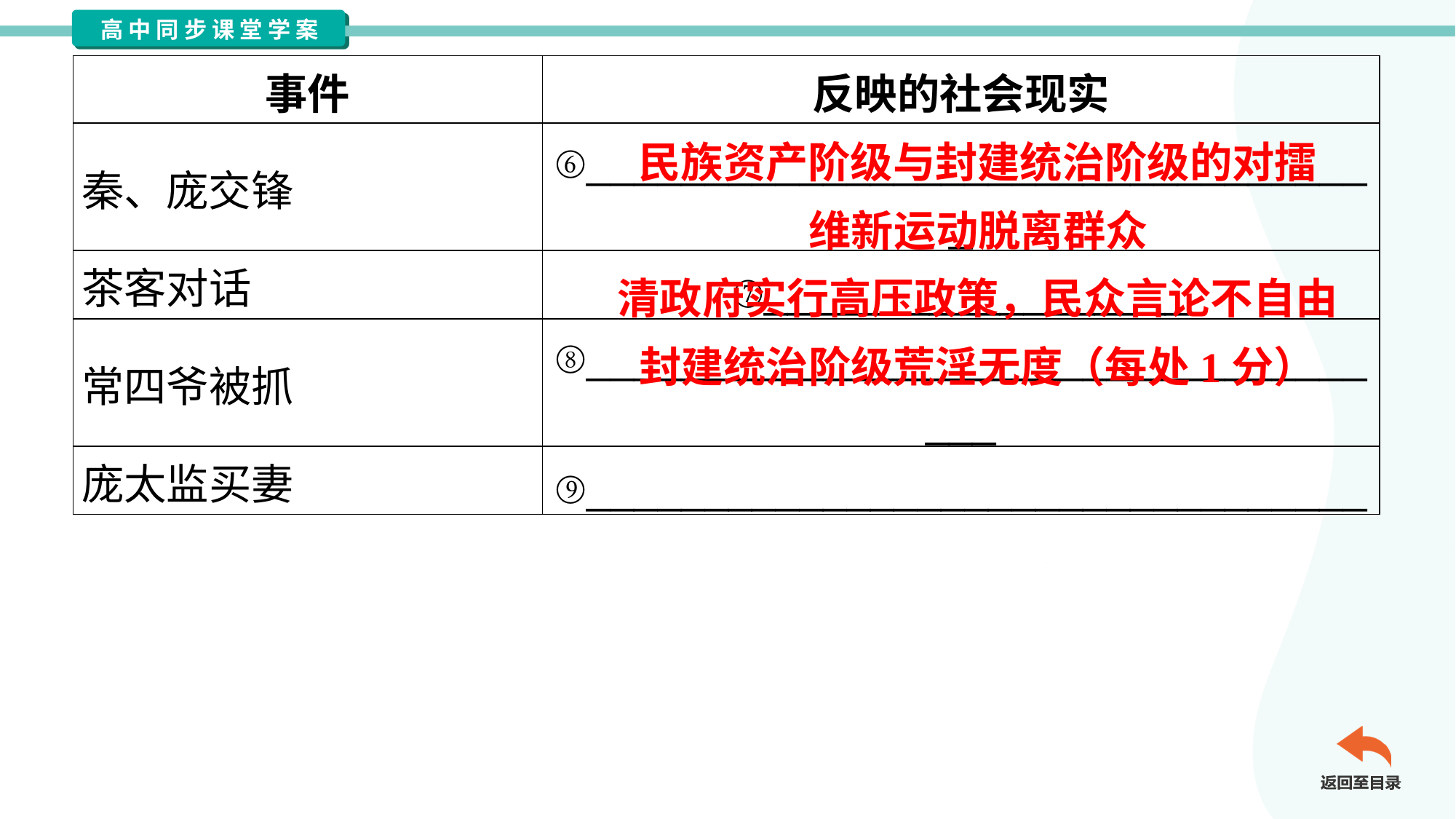

| 事件 | 反映的社会现实 |
| --- | --- |
| 秦、庞交锋 | ⑥\_\_\_\_\_\_\_\_\_\_\_\_\_\_\_\_\_\_\_\_\_\_\_\_\_\_\_\_\_\_\_\_\_\_ |
| 茶客对话 | ⑦\_\_\_\_\_\_\_\_\_\_\_\_\_\_\_\_\_\_ |
| 常四爷被抓 | ⑧\_\_\_\_\_\_\_\_\_\_\_\_\_\_\_\_\_\_\_\_\_\_\_\_\_\_\_\_\_\_\_\_\_\_\_\_ |
| 庞太监买妻 | ⑨\_\_\_\_\_\_\_\_\_\_\_\_\_\_\_\_\_\_\_\_\_\_\_\_\_\_\_\_\_\_\_\_\_ |
民族资产阶级与封建统治阶级的对擂
维新运动脱离群众
清政府实行高压政策，民众言论不自由
封建统治阶级荒淫无度（每处1分）